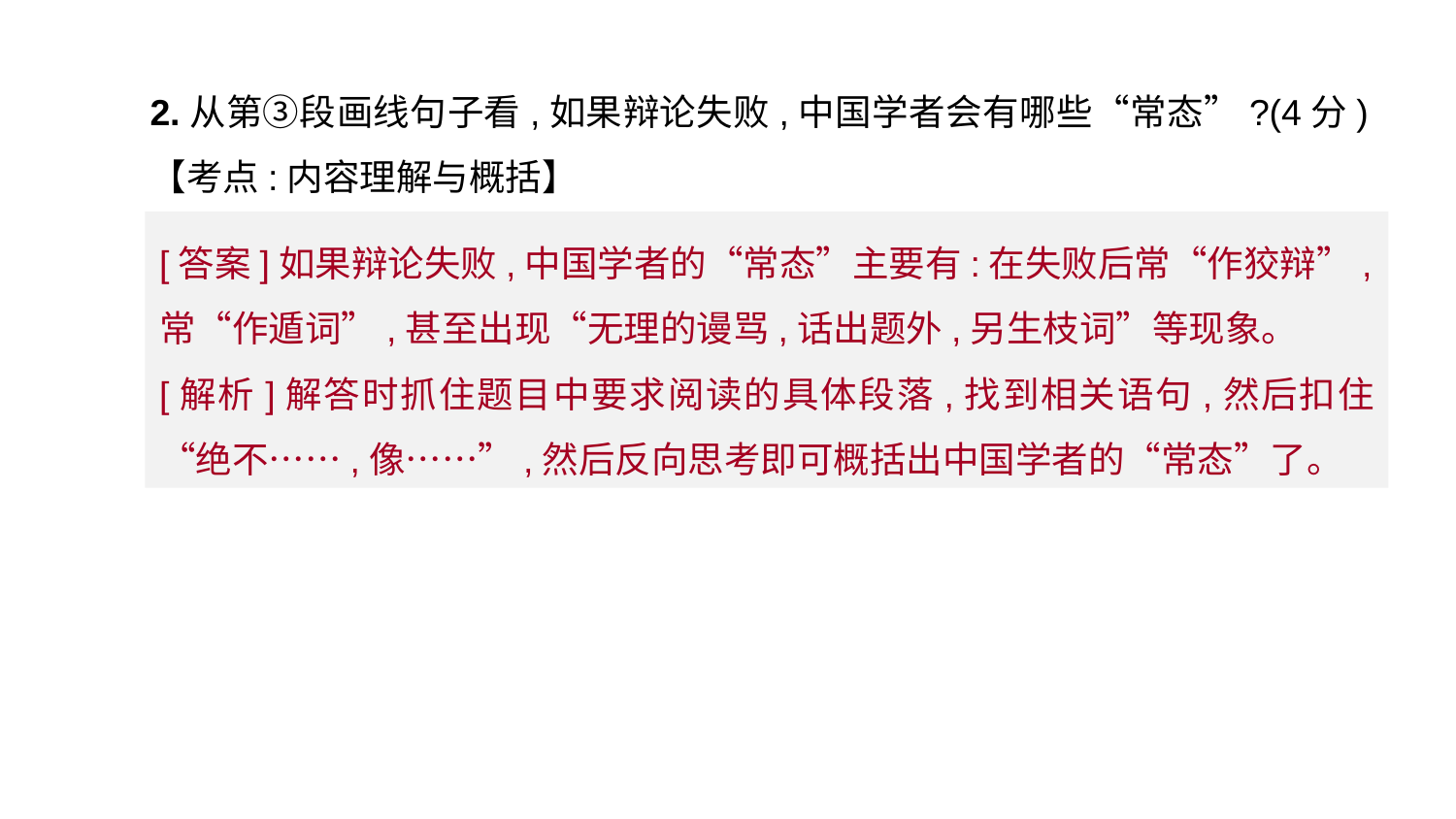

2.从第③段画线句子看,如果辩论失败,中国学者会有哪些“常态”?(4分)【考点:内容理解与概括】
[答案]如果辩论失败,中国学者的“常态”主要有:在失败后常“作狡辩”,常“作遁词”,甚至出现“无理的谩骂,话出题外,另生枝词”等现象。
[解析]解答时抓住题目中要求阅读的具体段落,找到相关语句,然后扣住“绝不……,像……”,然后反向思考即可概括出中国学者的“常态”了。